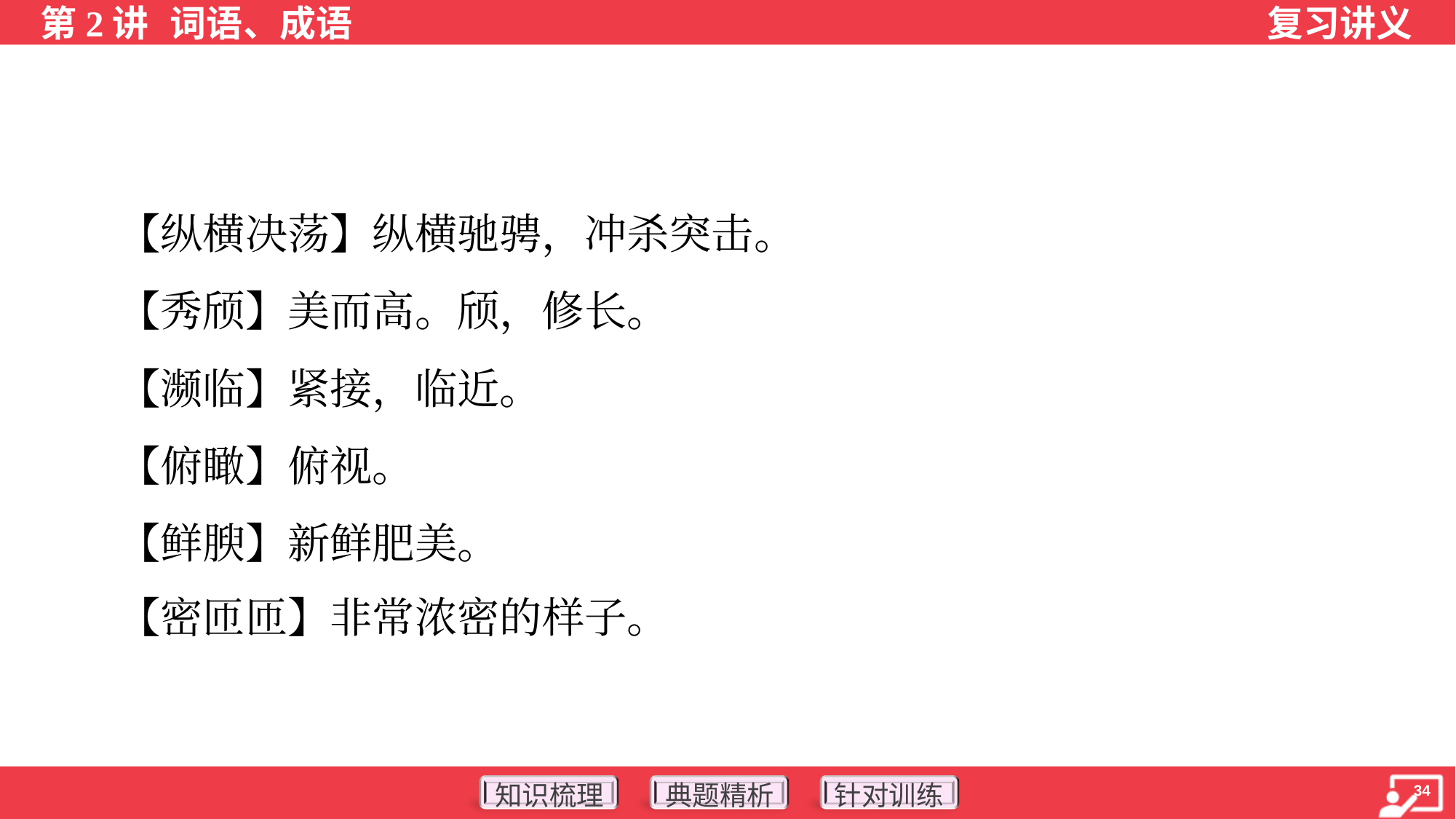

【纵横决荡】纵横驰骋，冲杀突击。
    【秀颀】美而高。颀，修长。
    【濒临】紧接，临近。
    【俯瞰】俯视。
    【鲜腴】新鲜肥美。
    【密匝匝】非常浓密的样子。